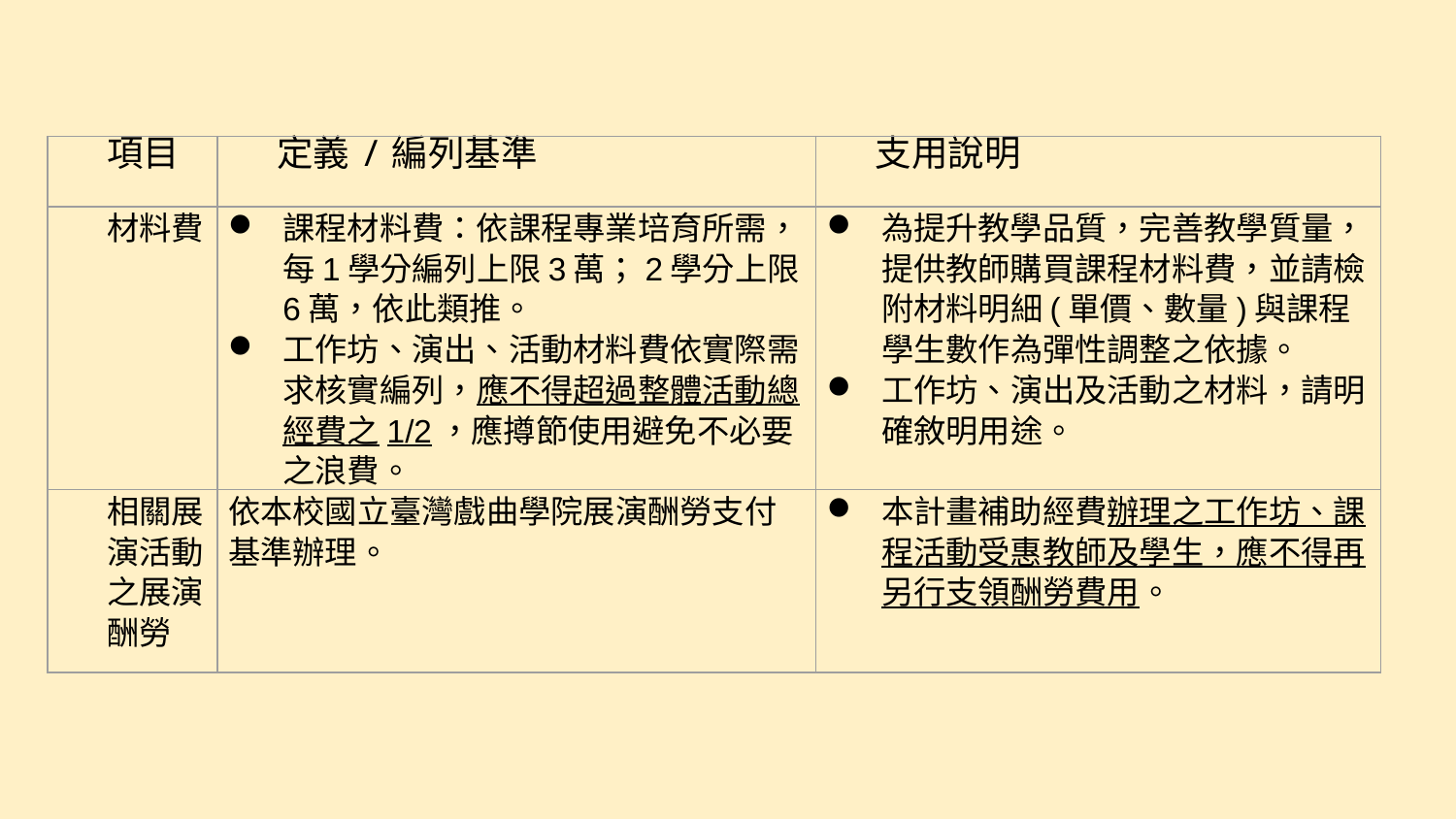

| 項目 | 定義/編列基準 | 支用說明 |
| --- | --- | --- |
| 材料費 | 課程材料費：依課程專業培育所需，每1學分編列上限3萬；2學分上限6萬，依此類推。 工作坊、演出、活動材料費依實際需求核實編列，應不得超過整體活動總經費之1/2，應撙節使用避免不必要之浪費。 | 為提升教學品質，完善教學質量，提供教師購買課程材料費，並請檢附材料明細(單價、數量)與課程學生數作為彈性調整之依據。 工作坊、演出及活動之材料，請明確敘明用途。 |
| 相關展演活動之展演酬勞 | 依本校國立臺灣戲曲學院展演酬勞支付基準辦理。 | 本計畫補助經費辦理之工作坊、課程活動受惠教師及學生，應不得再另行支領酬勞費用。 |